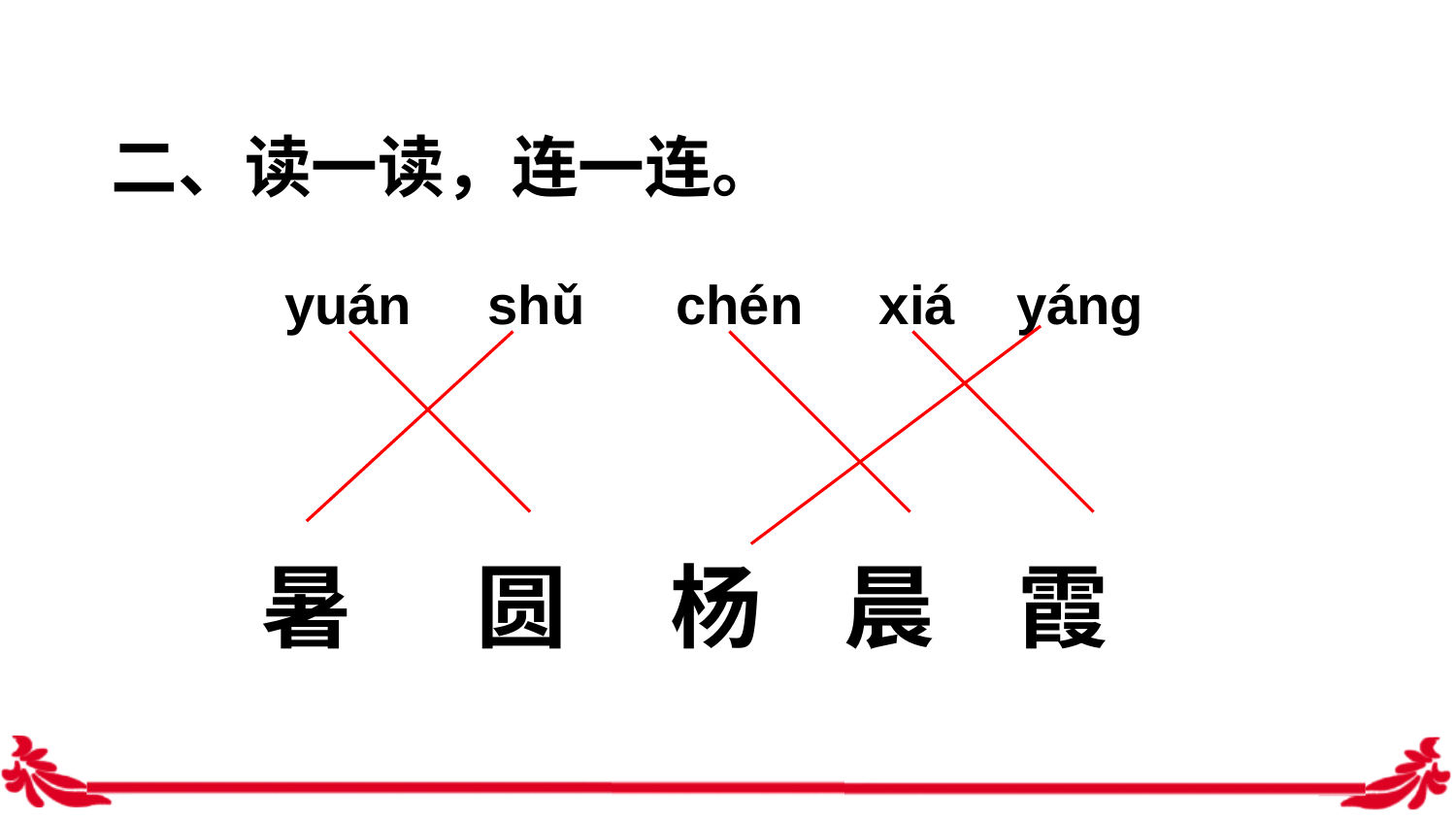

二、读一读，连一连。
yuán     shǔ      chén     xiá    yáng
暑      圆     杨    晨    霞